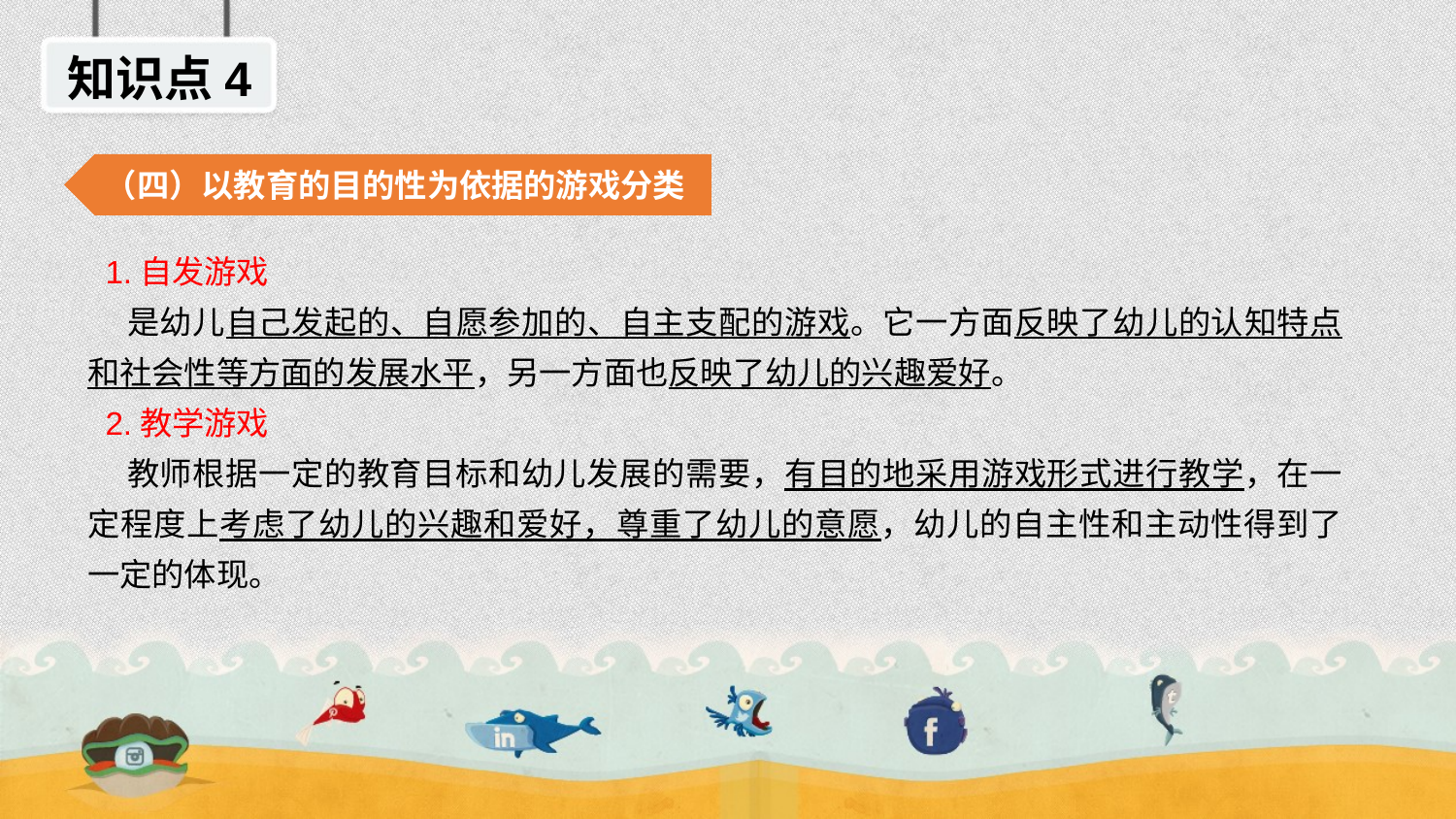

知识点4
（四）以教育的目的性为依据的游戏分类
  1.自发游戏
    是幼儿自己发起的、自愿参加的、自主支配的游戏。它一方面反映了幼儿的认知特点和社会性等方面的发展水平，另一方面也反映了幼儿的兴趣爱好。
  2.教学游戏
    教师根据一定的教育目标和幼儿发展的需要，有目的地采用游戏形式进行教学，在一定程度上考虑了幼儿的兴趣和爱好，尊重了幼儿的意愿，幼儿的自主性和主动性得到了一定的体现。